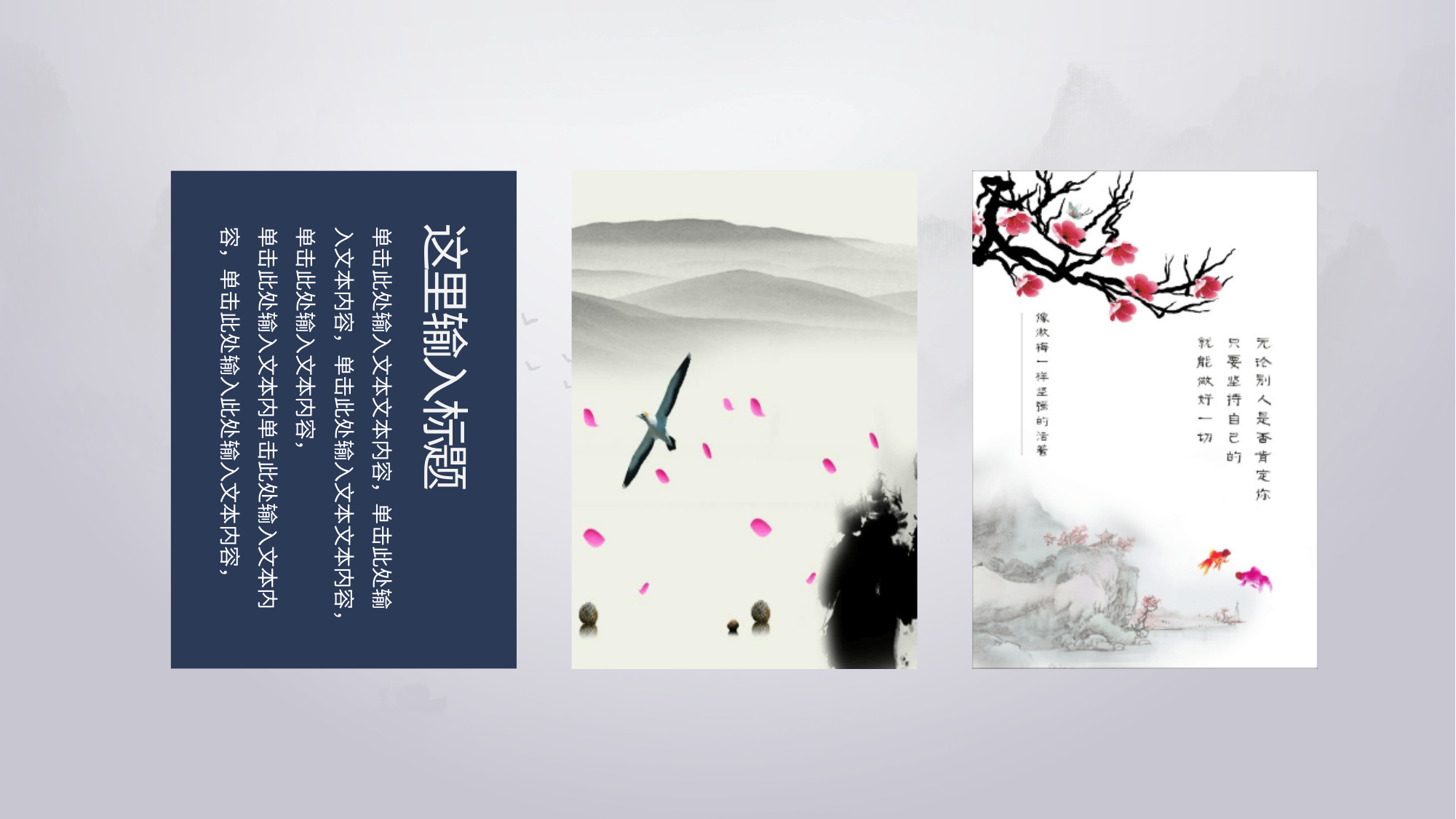

这里输入标题
单击此处输入文本文本内容，单击此处输入文本内容，单击此处输入文本文本内容，单击此处输入文本内容，
单击此处输入文本内单击此处输入文本内容，单击此处输入此处输入文本内容，